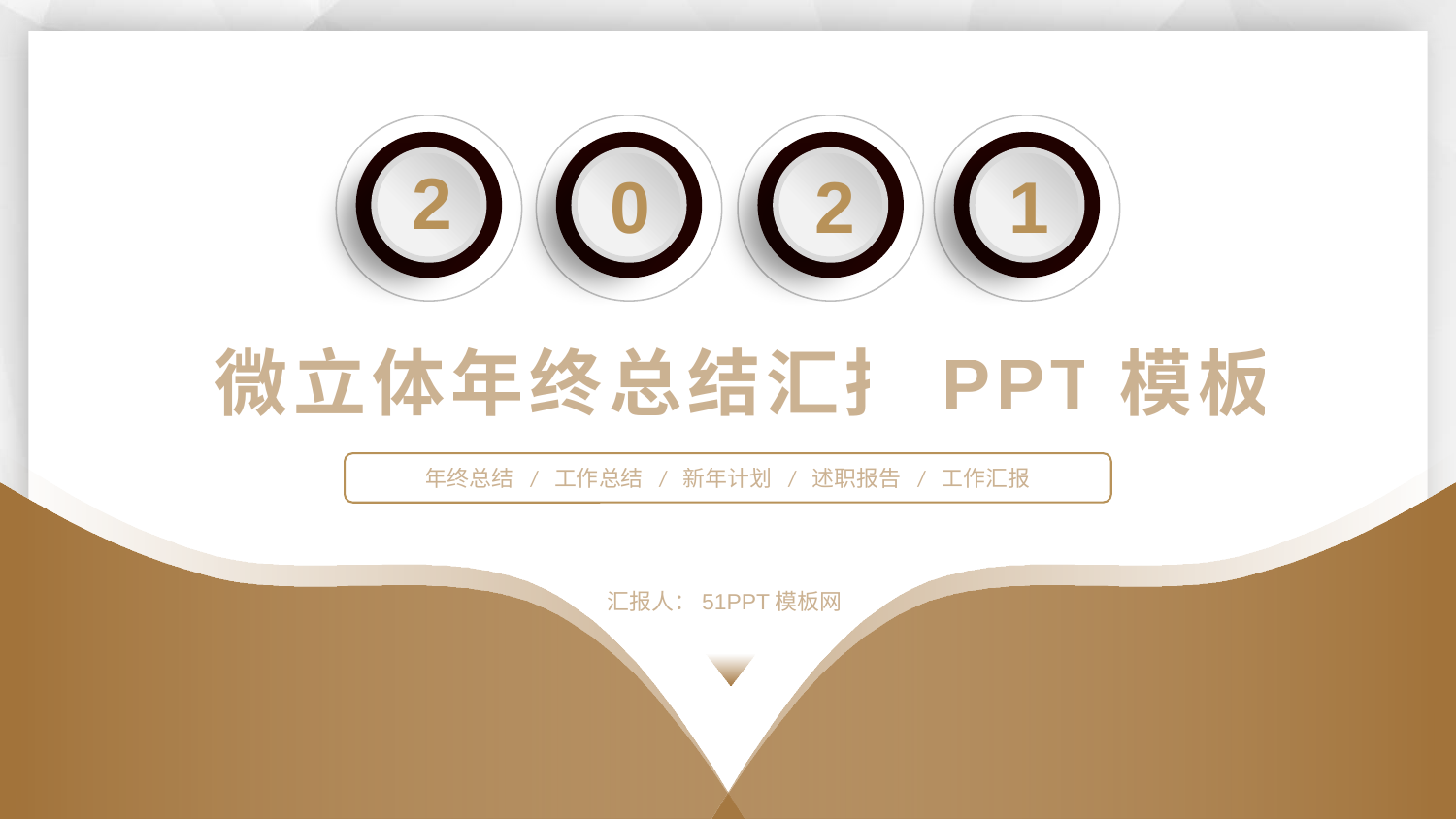

2
0
2
1
微立体年终总结汇报PPT模板

年终总结  /  工作总结  /  新年计划  /  述职报告  /  工作汇报

汇报人：51PPT模板网